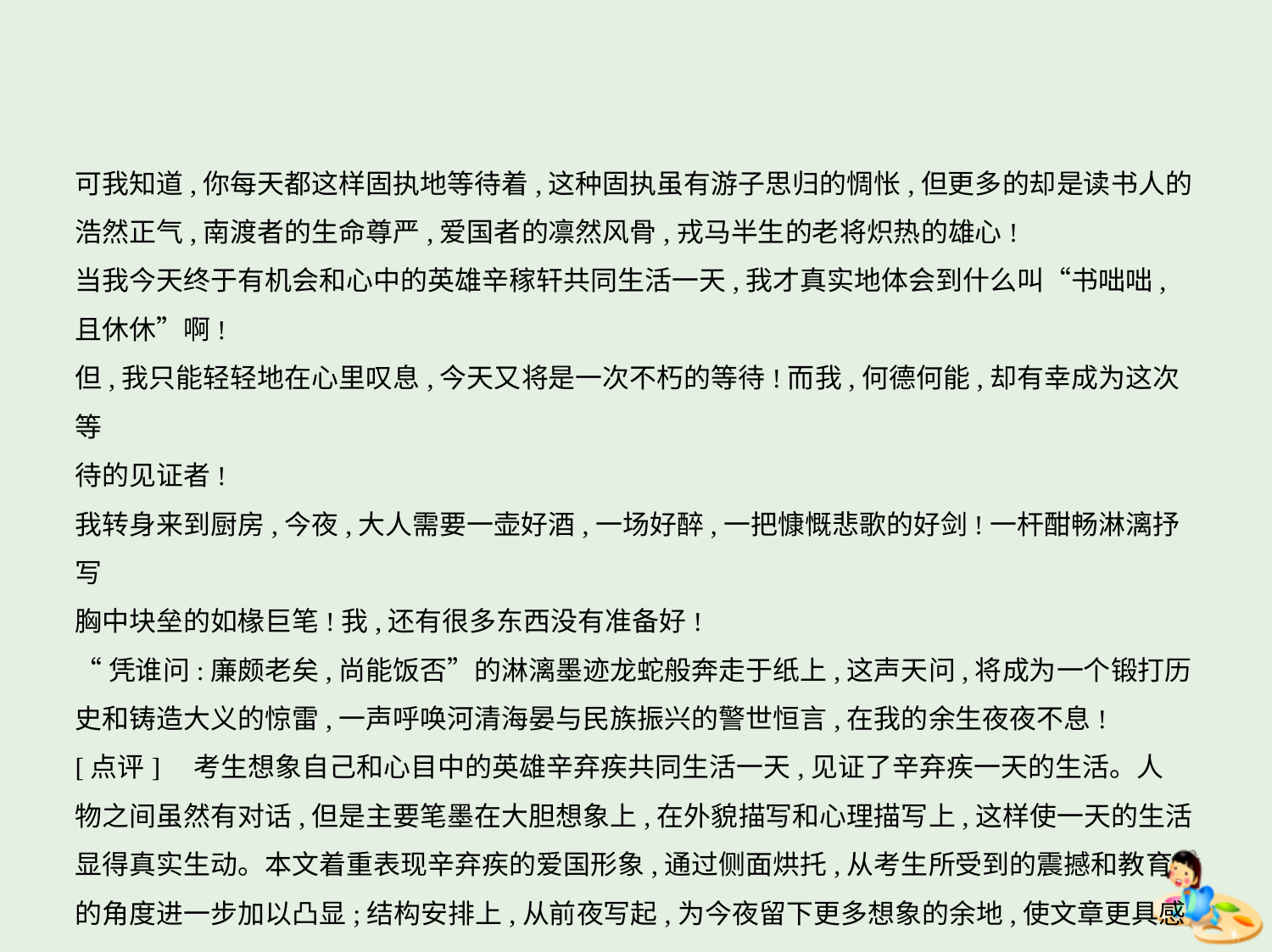

可我知道,你每天都这样固执地等待着,这种固执虽有游子思归的惆怅,但更多的却是读书人的
浩然正气,南渡者的生命尊严,爱国者的凛然风骨,戎马半生的老将炽热的雄心!
当我今天终于有机会和心中的英雄辛稼轩共同生活一天,我才真实地体会到什么叫“书咄咄,
且休休”啊!
但,我只能轻轻地在心里叹息,今天又将是一次不朽的等待!而我,何德何能,却有幸成为这次等
待的见证者!
我转身来到厨房,今夜,大人需要一壶好酒,一场好醉,一把慷慨悲歌的好剑!一杆酣畅淋漓抒写
胸中块垒的如椽巨笔!我,还有很多东西没有准备好!
“凭谁问:廉颇老矣,尚能饭否”的淋漓墨迹龙蛇般奔走于纸上,这声天问,将成为一个锻打历
史和铸造大义的惊雷,一声呼唤河清海晏与民族振兴的警世恒言,在我的余生夜夜不息!
[点评]　考生想象自己和心目中的英雄辛弃疾共同生活一天,见证了辛弃疾一天的生活。人
物之间虽然有对话,但是主要笔墨在大胆想象上,在外貌描写和心理描写上,这样使一天的生活
显得真实生动。本文着重表现辛弃疾的爱国形象,通过侧面烘托,从考生所受到的震撼和教育
的角度进一步加以凸显;结构安排上,从前夜写起,为今夜留下更多想象的余地,使文章更具感